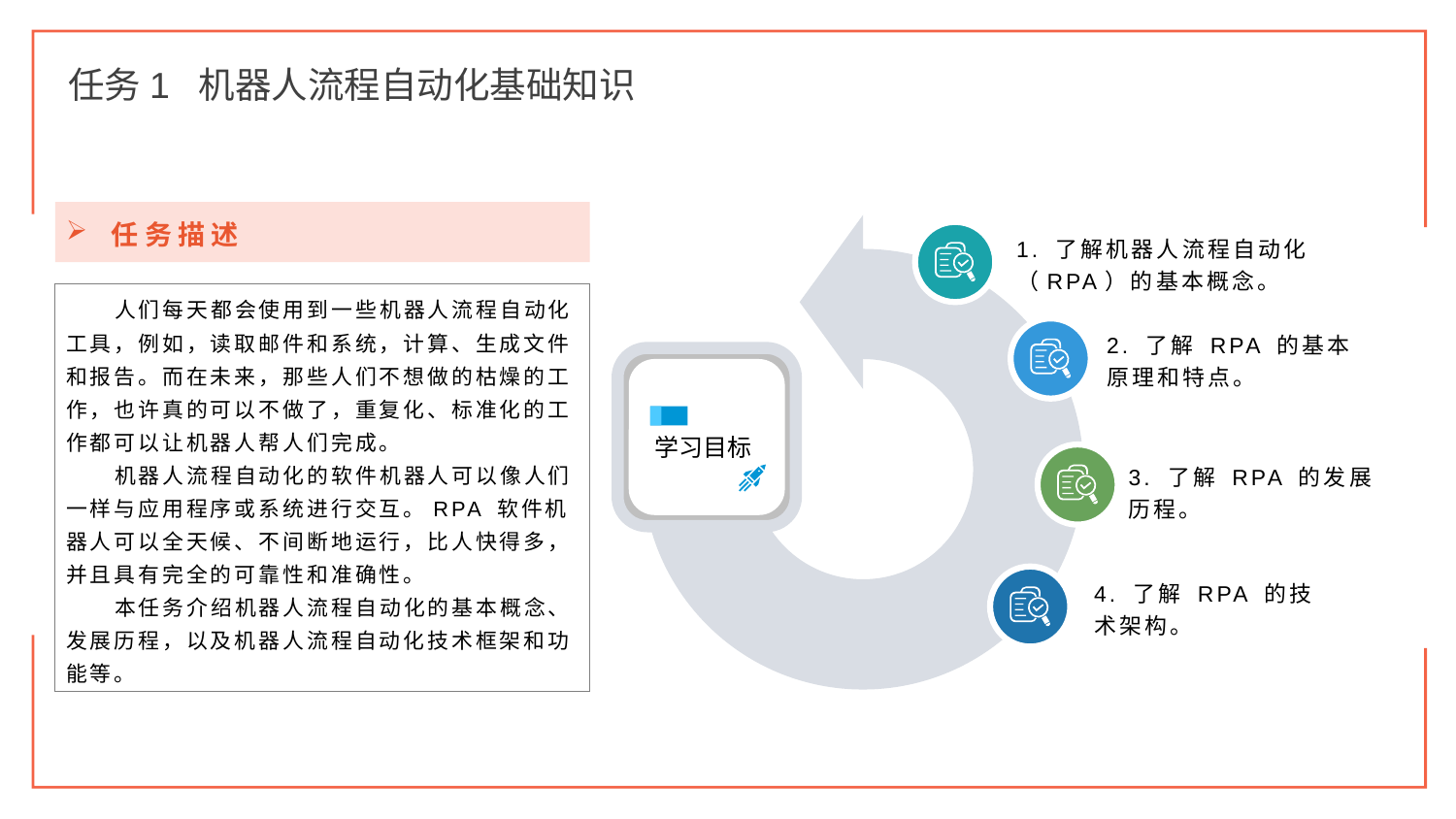

任务1  机器人流程自动化基础知识
任务描述
人们每天都会使用到一些机器人流程自动化工具，例如，读取邮件和系统，计算、生成文件和报告。而在未来，那些人们不想做的枯燥的工作，也许真的可以不做了，重复化、标准化的工作都可以让机器人帮人们完成。
机器人流程自动化的软件机器人可以像人们一样与应用程序或系统进行交互。RPA 软件机器人可以全天候、不间断地运行，比人快得多，并且具有完全的可靠性和准确性。
本任务介绍机器人流程自动化的基本概念、发展历程，以及机器人流程自动化技术框架和功能等。
1. 了解机器人流程自动化（RPA）的基本概念。

2. 了解 RPA 的基本原理和特点。

3. 了解 RPA 的发展历程。

4. 了解 RPA 的技术架构。

学习目标